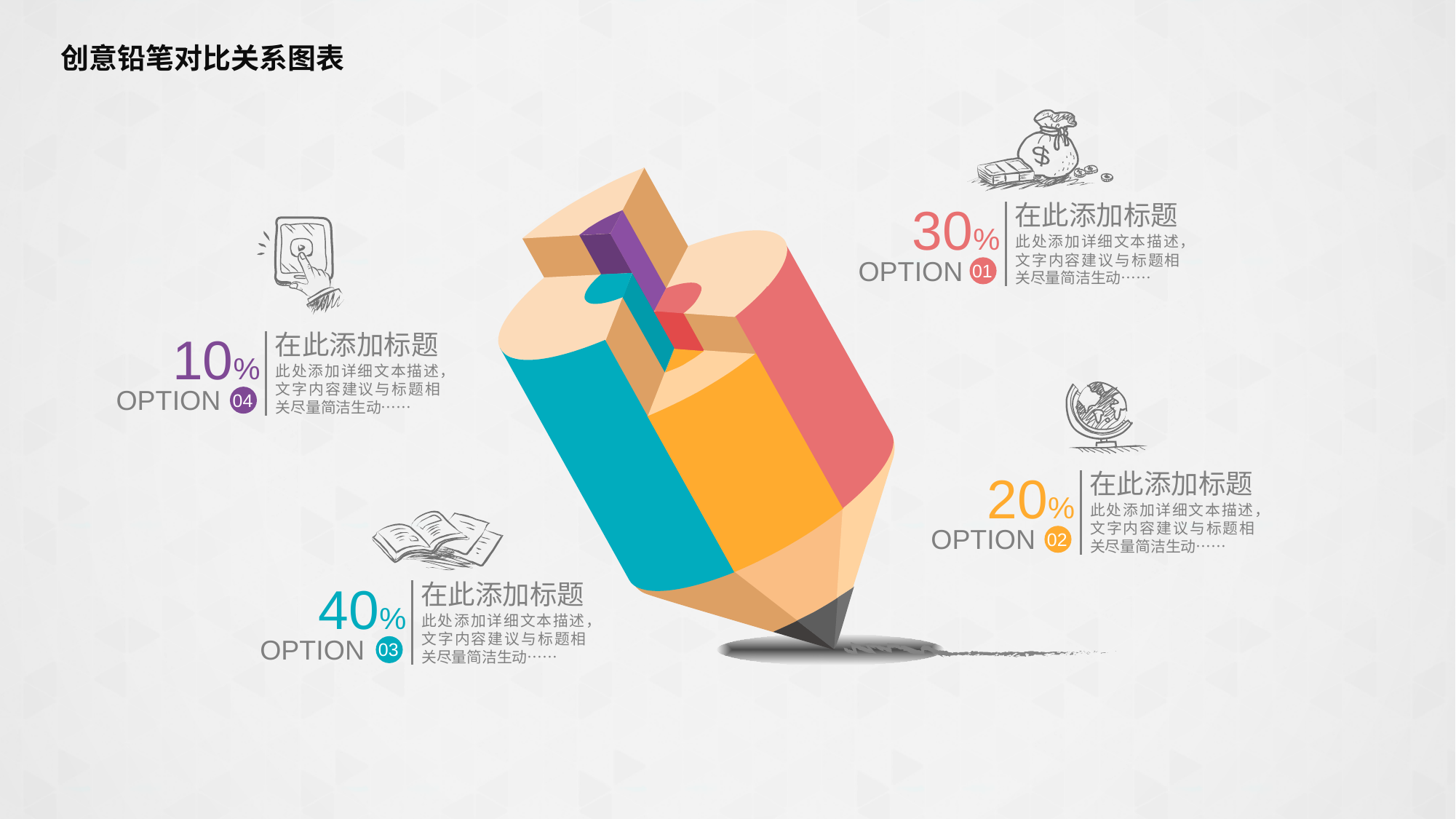

# 创意铅笔对比关系图表

30%
OPTION
01

在此添加标题
此处添加详细文本描述，文字内容建议与标题相关尽量简洁生动……

10%
OPTION
04

在此添加标题
此处添加详细文本描述，文字内容建议与标题相关尽量简洁生动……

20%
OPTION
02

在此添加标题
此处添加详细文本描述，文字内容建议与标题相关尽量简洁生动……

40%
OPTION
03

在此添加标题
此处添加详细文本描述，文字内容建议与标题相关尽量简洁生动……